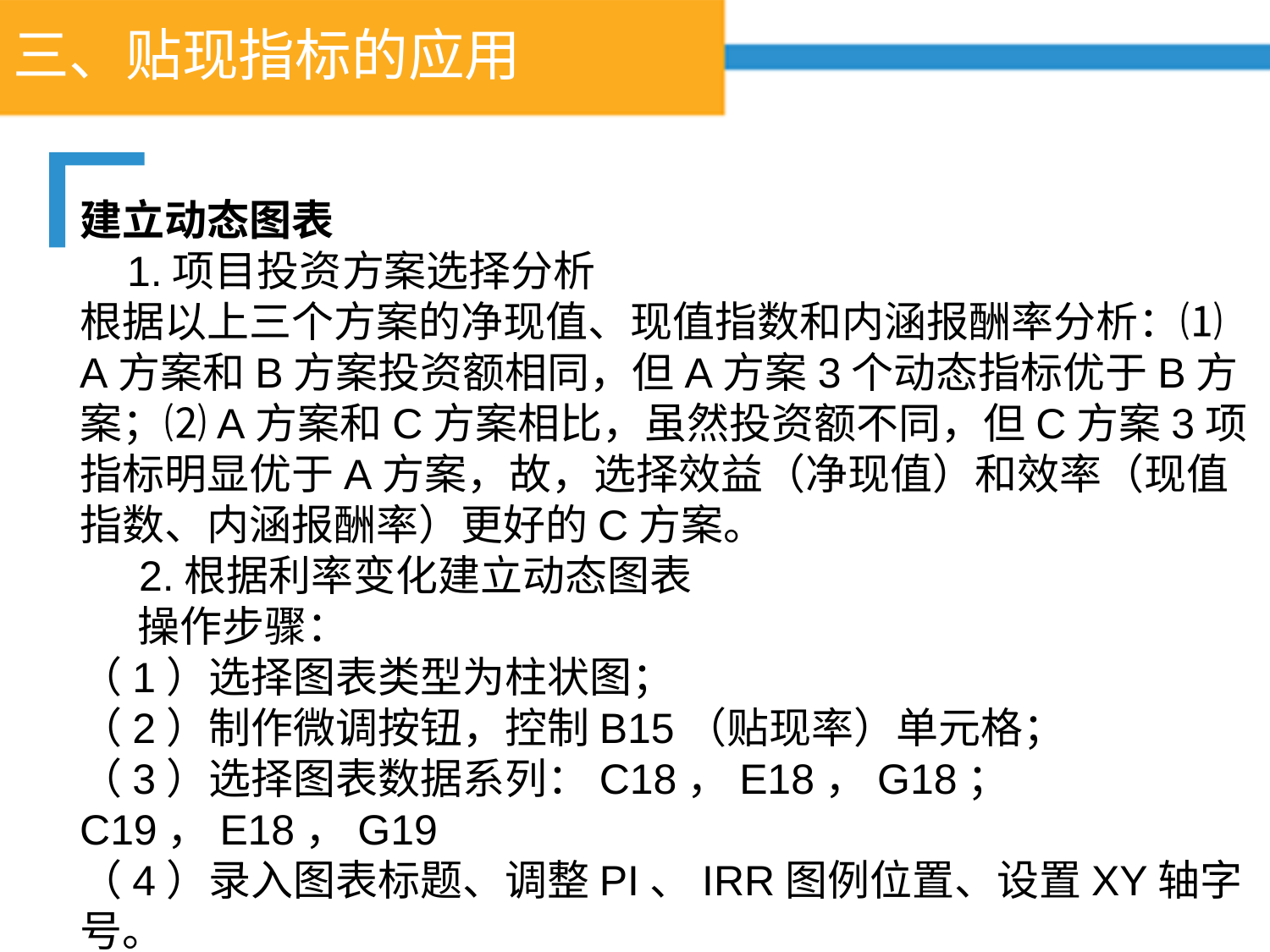

# 三、贴现指标的应用

建立动态图表
    1.项目投资方案选择分析
根据以上三个方案的净现值、现值指数和内涵报酬率分析：⑴A方案和B方案投资额相同，但A方案3个动态指标优于B方案；⑵A方案和C方案相比，虽然投资额不同，但C方案3项指标明显优于A方案，故，选择效益（净现值）和效率（现值指数、内涵报酬率）更好的C方案。
     2.根据利率变化建立动态图表
     操作步骤：
（1）选择图表类型为柱状图；
（2）制作微调按钮，控制B15（贴现率）单元格；
（3）选择图表数据系列：C18，E18，G18；C19，E18，G19
（4）录入图表标题、调整PI、IRR图例位置、设置XY轴字号。
（5）设置图表区格式、数据系列格式、柱状图的网格线格式。